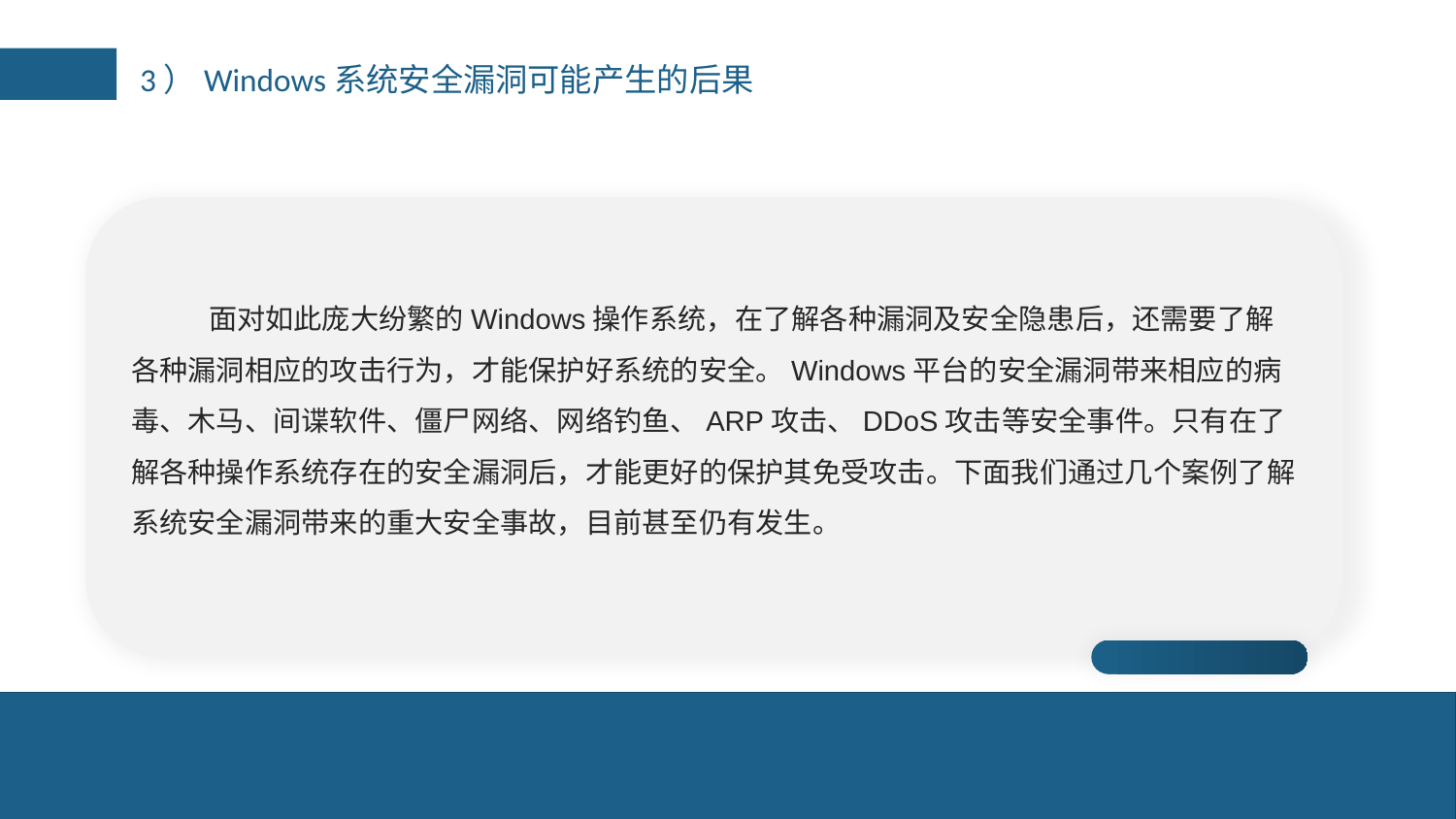

3）Windows系统安全漏洞可能产生的后果

面对如此庞大纷繁的Windows操作系统，在了解各种漏洞及安全隐患后，还需要了解各种漏洞相应的攻击行为，才能保护好系统的安全。Windows平台的安全漏洞带来相应的病毒、木马、间谍软件、僵尸网络、网络钓鱼、ARP攻击、DDoS攻击等安全事件。只有在了解各种操作系统存在的安全漏洞后，才能更好的保护其免受攻击。下面我们通过几个案例了解系统安全漏洞带来的重大安全事故，目前甚至仍有发生。